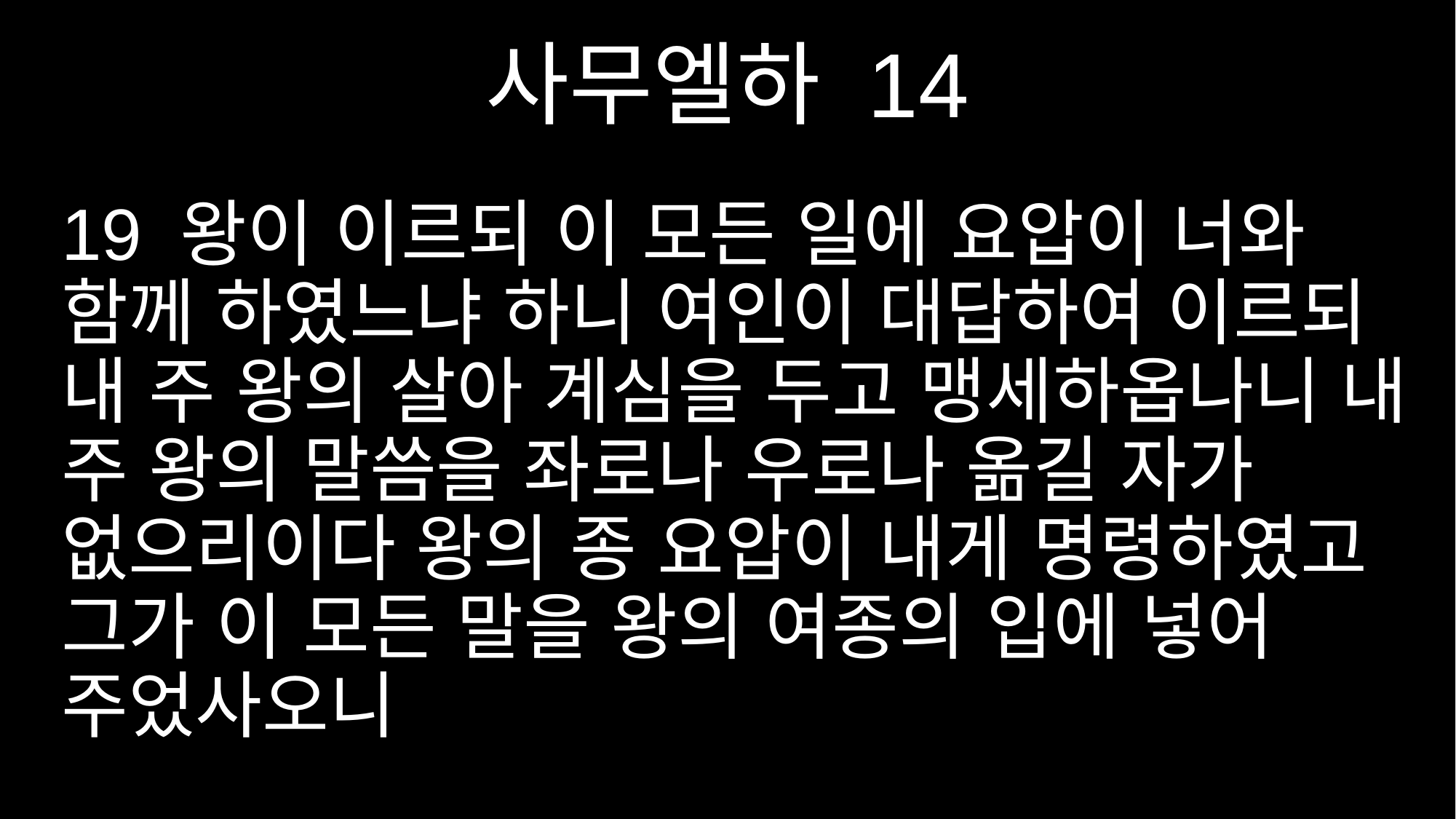

사무엘하 14
19 왕이 이르되 이 모든 일에 요압이 너와 함께 하였느냐 하니 여인이 대답하여 이르되 내 주 왕의 살아 계심을 두고 맹세하옵나니 내 주 왕의 말씀을 좌로나 우로나 옮길 자가 없으리이다 왕의 종 요압이 내게 명령하였고 그가 이 모든 말을 왕의 여종의 입에 넣어 주었사오니